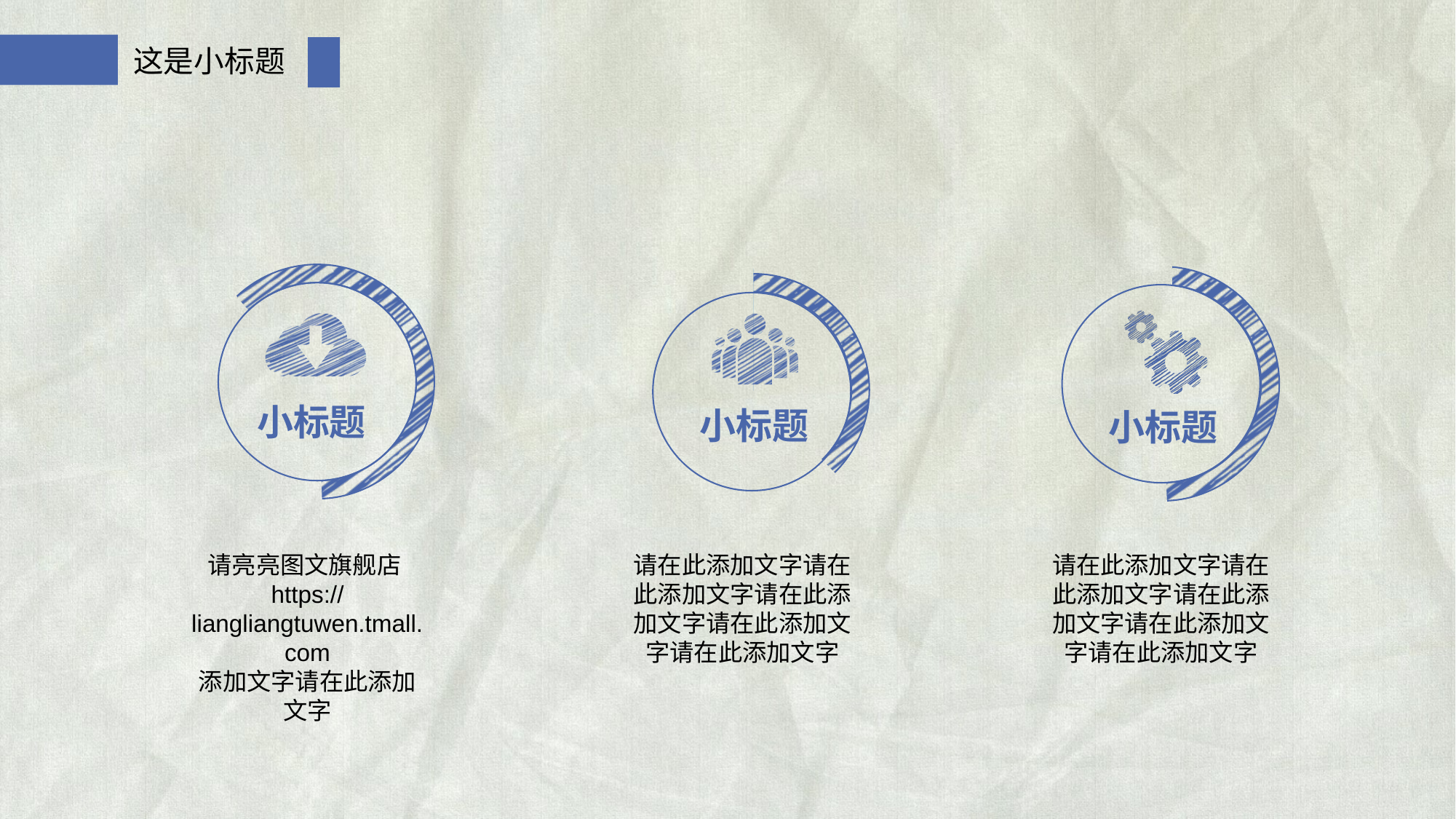

这是小标题

小标题
小标题
小标题
请亮亮图文旗舰店https://liangliangtuwen.tmall.com
添加文字请在此添加文字
请在此添加文字请在此添加文字请在此添加文字请在此添加文字请在此添加文字
请在此添加文字请在此添加文字请在此添加文字请在此添加文字请在此添加文字